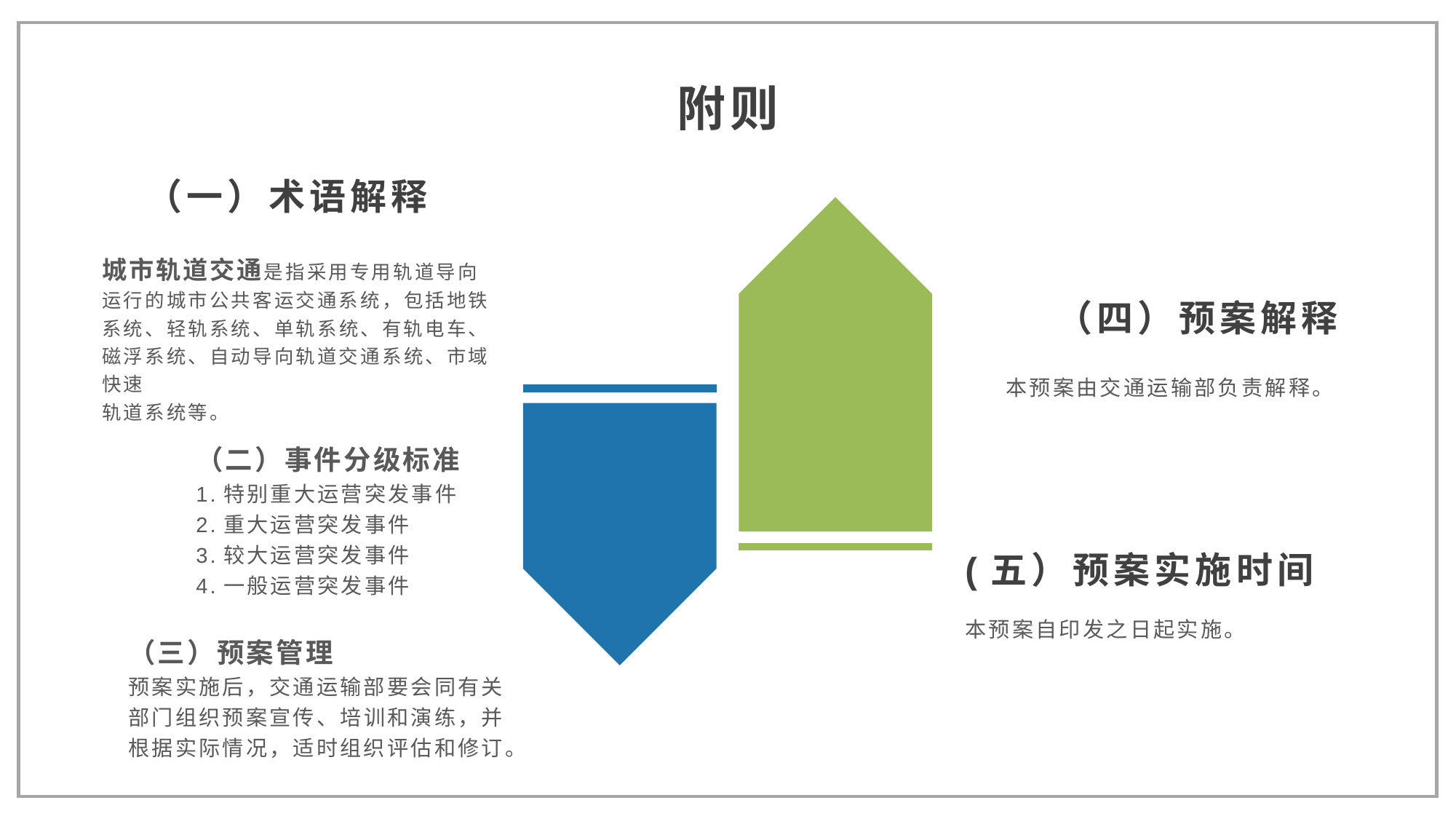

附则
（一）术语解释
城市轨道交通是指采用专用轨道导向运行的城市公共客运交通系统，包括地铁系统、轻轨系统、单轨系统、有轨电车、磁浮系统、自动导向轨道交通系统、市域快速
轨道系统等。

（四）预案解释
本预案由交通运输部负责解释。
（二）事件分级标准
1.特别重大运营突发事件
2.重大运营突发事件
3.较大运营突发事件
4.一般运营突发事件

(五）预案实施时间

本预案自印发之日起实施。

（三）预案管理
预案实施后，交通运输部要会同有关部门组织预案宣传、培训和演练，并根据实际情况，适时组织评估和修订。